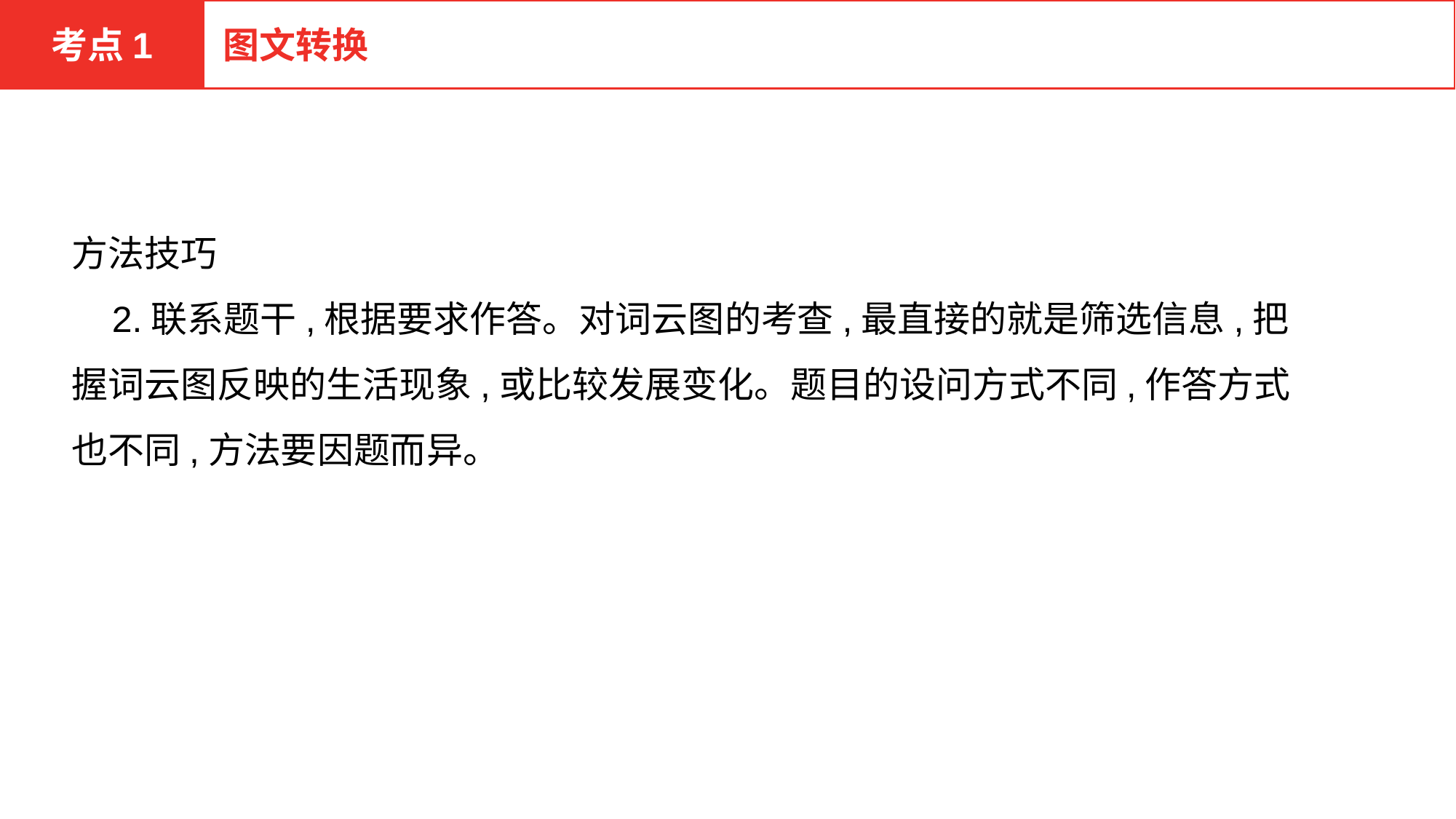

考点1
图文转换
方法技巧
    2.联系题干,根据要求作答。对词云图的考查,最直接的就是筛选信息,把握词云图反映的生活现象,或比较发展变化。题目的设问方式不同,作答方式也不同,方法要因题而异。